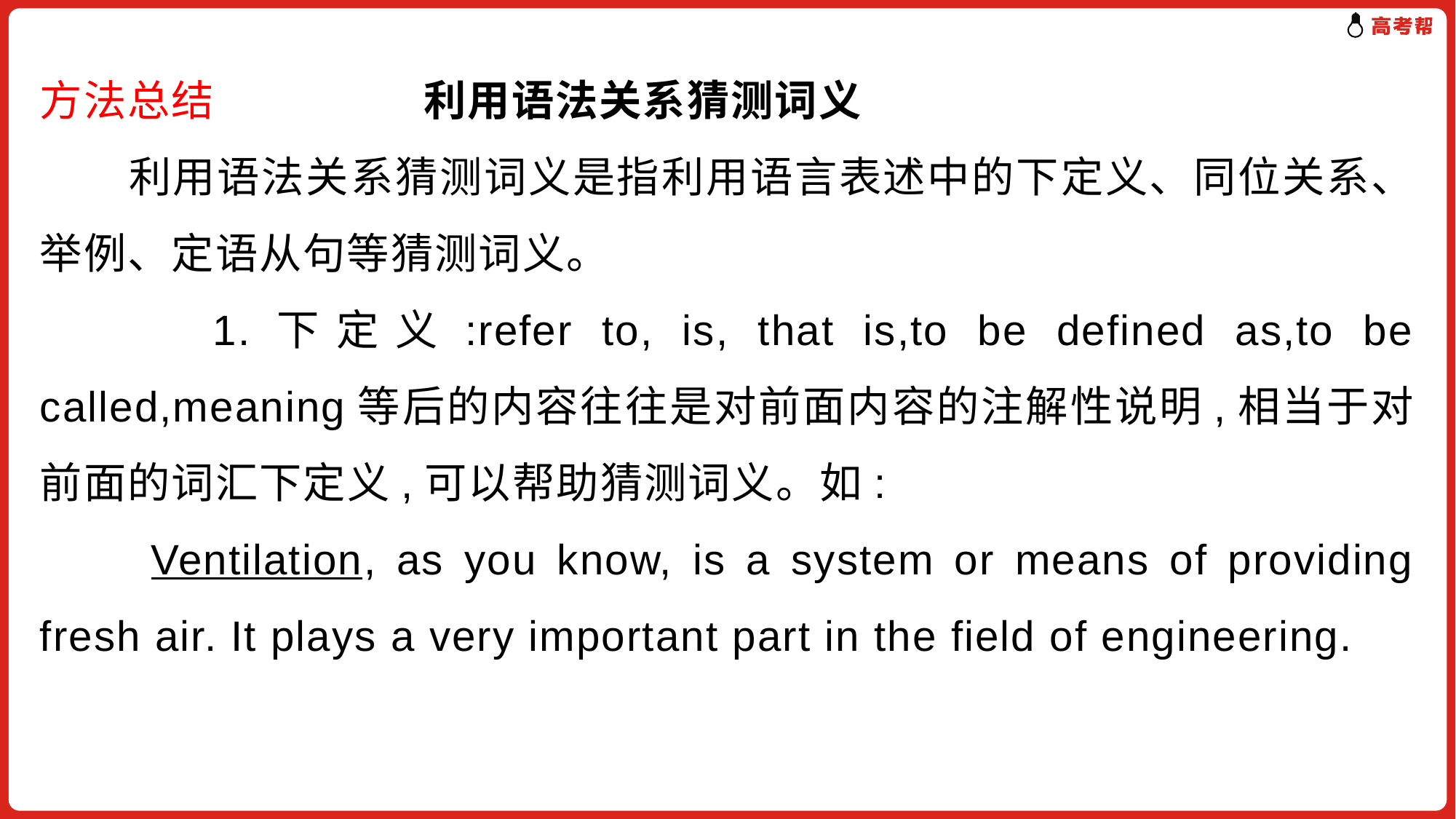

方法总结　　　　   利用语法关系猜测词义
　　利用语法关系猜测词义是指利用语言表述中的下定义、同位关系、举例、定语从句等猜测词义。
      1.下定义:refer to, is, that is,to be defined as,to be called,meaning等后的内容往往是对前面内容的注解性说明,相当于对前面的词汇下定义,可以帮助猜测词义。如:
　　Ventilation, as you know, is a system or means of providing fresh air. It plays a very important part in the field of engineering.